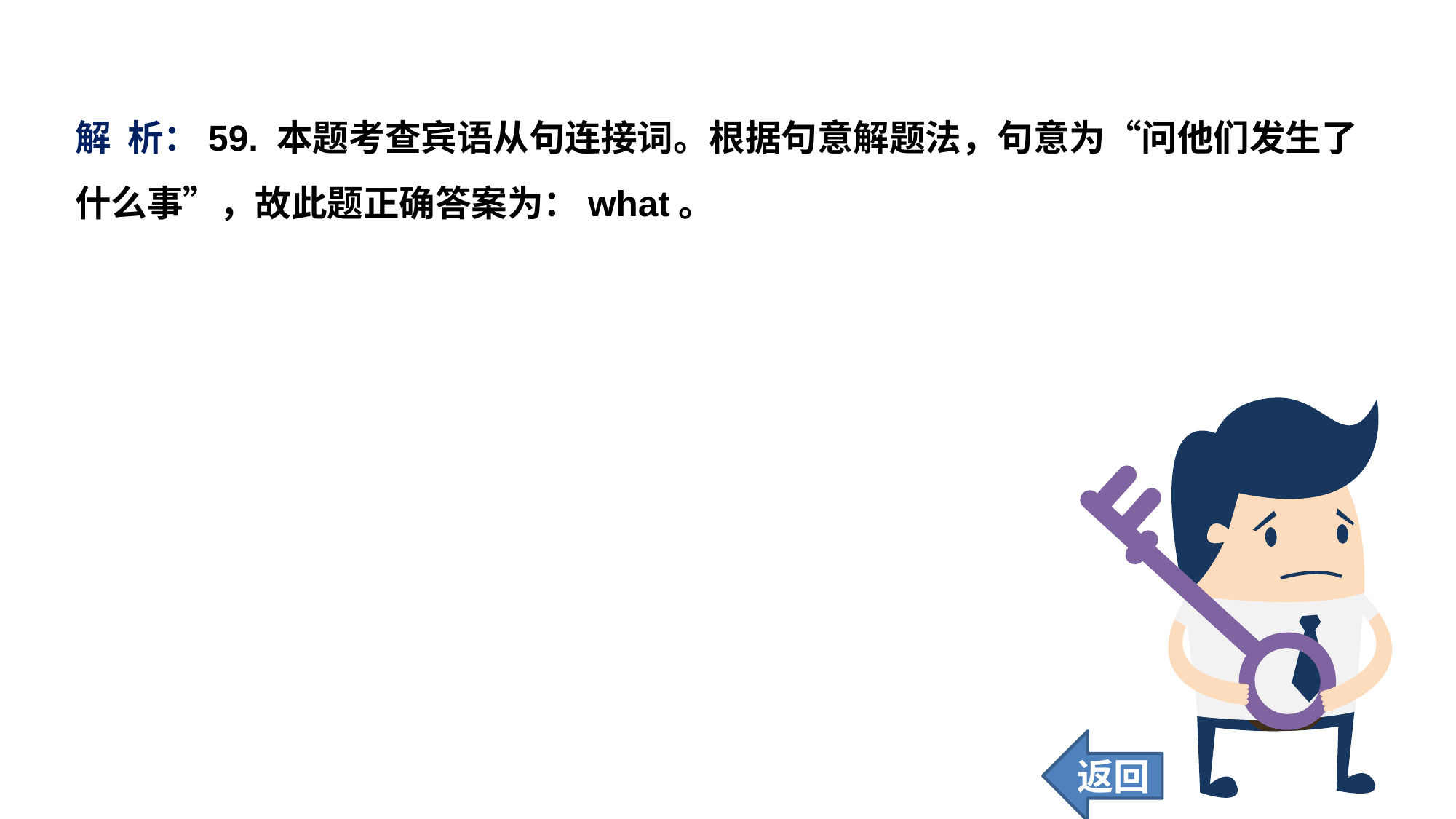

解  析：59. 本题考查宾语从句连接词。根据句意解题法，句意为“问他们发生了什么事”，故此题正确答案为：what。

返回
235